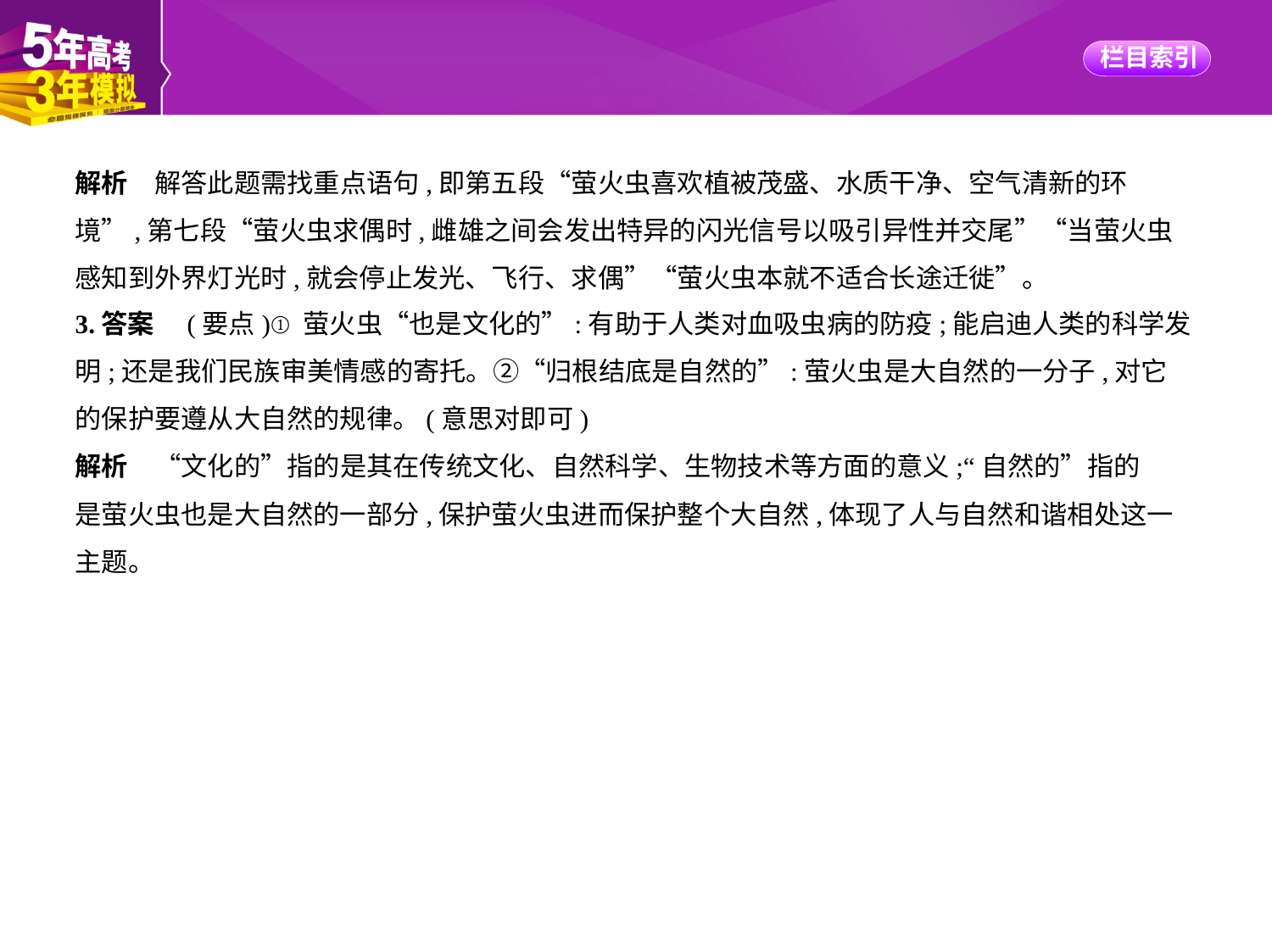

解析　解答此题需找重点语句,即第五段“萤火虫喜欢植被茂盛、水质干净、空气清新的环
境”,第七段“萤火虫求偶时,雌雄之间会发出特异的闪光信号以吸引异性并交尾”“当萤火虫
感知到外界灯光时,就会停止发光、飞行、求偶”“萤火虫本就不适合长途迁徙”。
3.答案　(要点)①萤火虫“也是文化的”:有助于人类对血吸虫病的防疫;能启迪人类的科学发
明;还是我们民族审美情感的寄托。②“归根结底是自然的”:萤火虫是大自然的一分子,对它
的保护要遵从大自然的规律。(意思对即可)
解析　“文化的”指的是其在传统文化、自然科学、生物技术等方面的意义;“自然的”指的
是萤火虫也是大自然的一部分,保护萤火虫进而保护整个大自然,体现了人与自然和谐相处这一
主题。